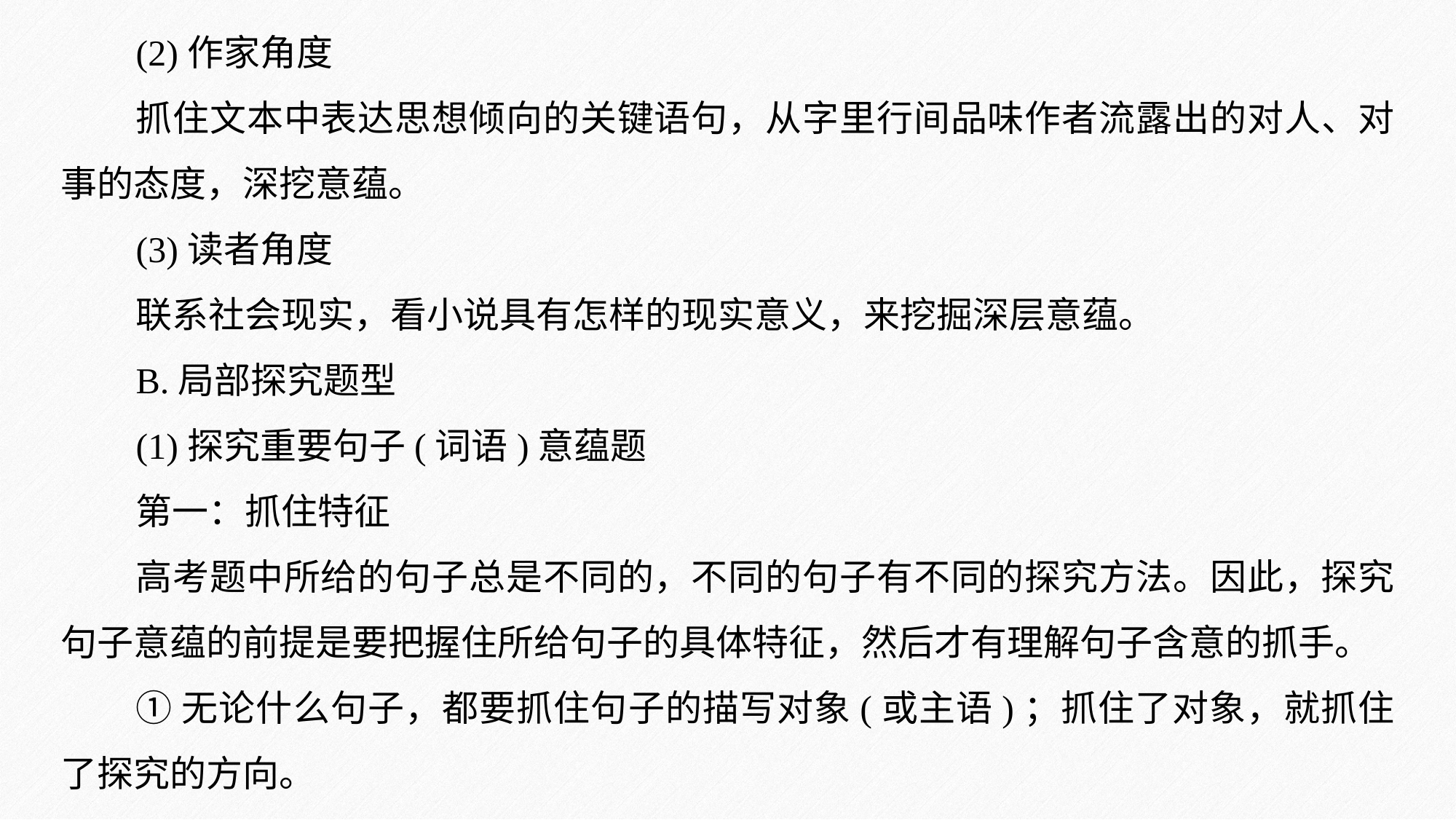

(2)作家角度
抓住文本中表达思想倾向的关键语句，从字里行间品味作者流露出的对人、对事的态度，深挖意蕴。
(3)读者角度
联系社会现实，看小说具有怎样的现实意义，来挖掘深层意蕴。
B.局部探究题型
(1)探究重要句子(词语)意蕴题
第一：抓住特征
高考题中所给的句子总是不同的，不同的句子有不同的探究方法。因此，探究句子意蕴的前提是要把握住所给句子的具体特征，然后才有理解句子含意的抓手。
①无论什么句子，都要抓住句子的描写对象(或主语)；抓住了对象，就抓住了探究的方向。